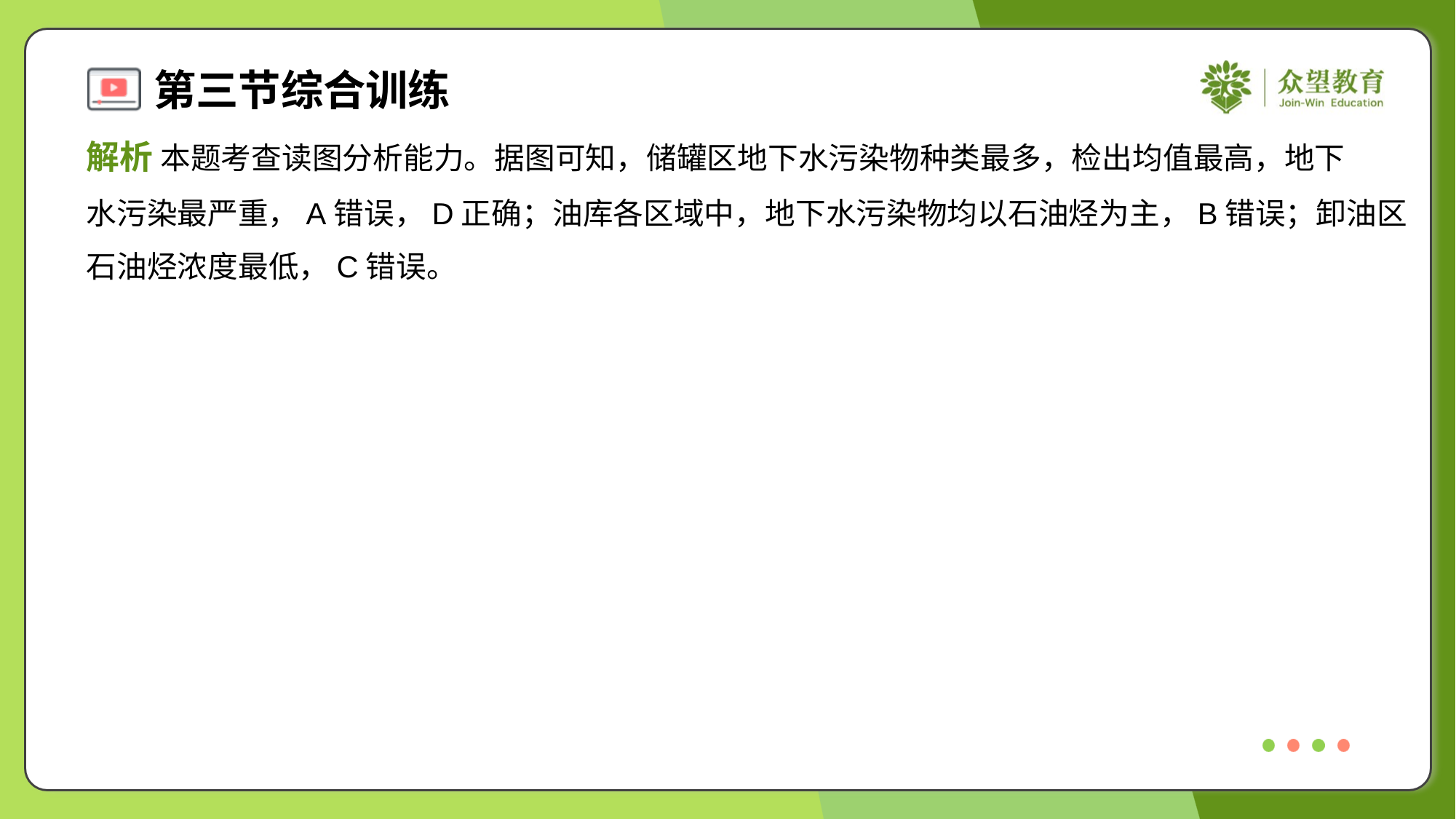

解析 本题考查读图分析能力。据图可知，储罐区地下水污染物种类最多，检出均值最高，地下
水污染最严重，A错误，D正确；油库各区域中，地下水污染物均以石油烃为主，B错误；卸油区
石油烃浓度最低，C错误。